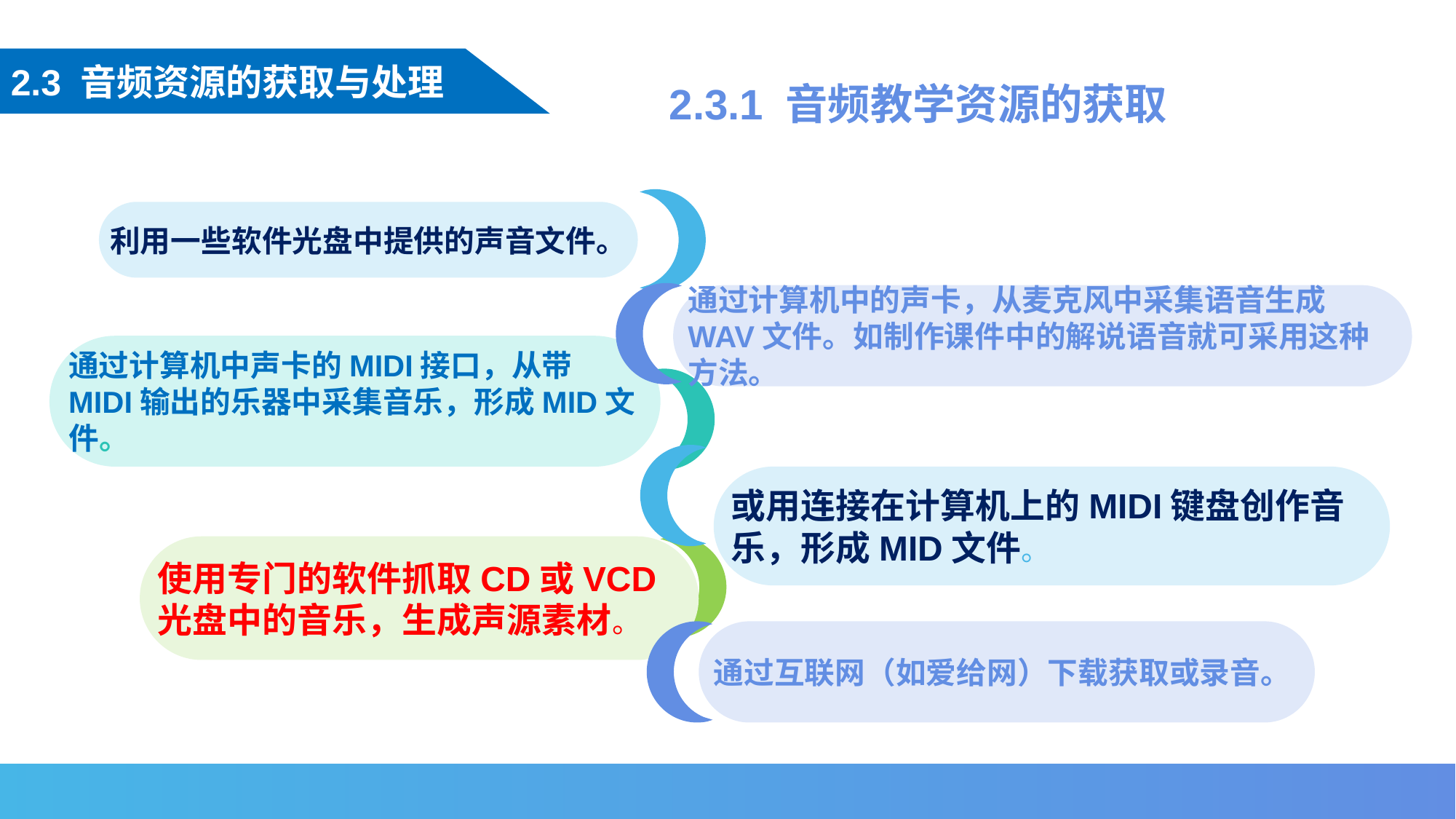

2.3 音频资源的获取与处理
2.3.1 音频教学资源的获取

利用一些软件光盘中提供的声音文件。

通过计算机中的声卡，从麦克风中采集语音生成WAV文件。如制作课件中的解说语音就可采用这种方法。
通过计算机中声卡的MIDI接口，从带MIDI输出的乐器中采集音乐，形成MID文件。

或用连接在计算机上的MIDI键盘创作音乐，形成MID文件。
使用专门的软件抓取CD或VCD光盘中的音乐，生成声源素材。

通过互联网（如爱给网）下载获取或录音。